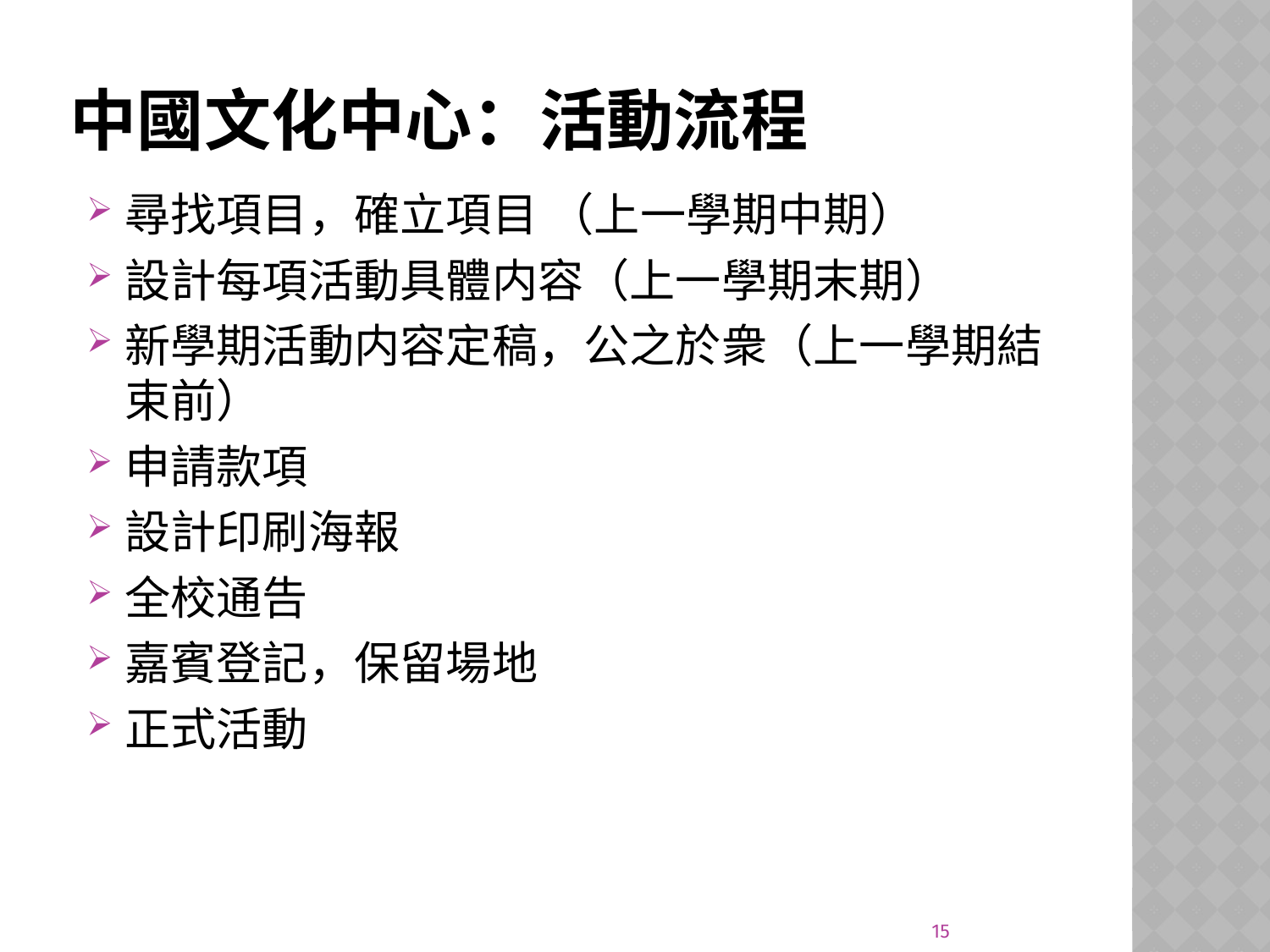

# 中國文化中心：活動流程
尋找項目，確立項目 （上一學期中期）
設計每項活動具體内容（上一學期末期）
新學期活動内容定稿，公之於衆（上一學期結束前）
申請款項
設計印刷海報
全校通告
嘉賓登記，保留場地
正式活動

15